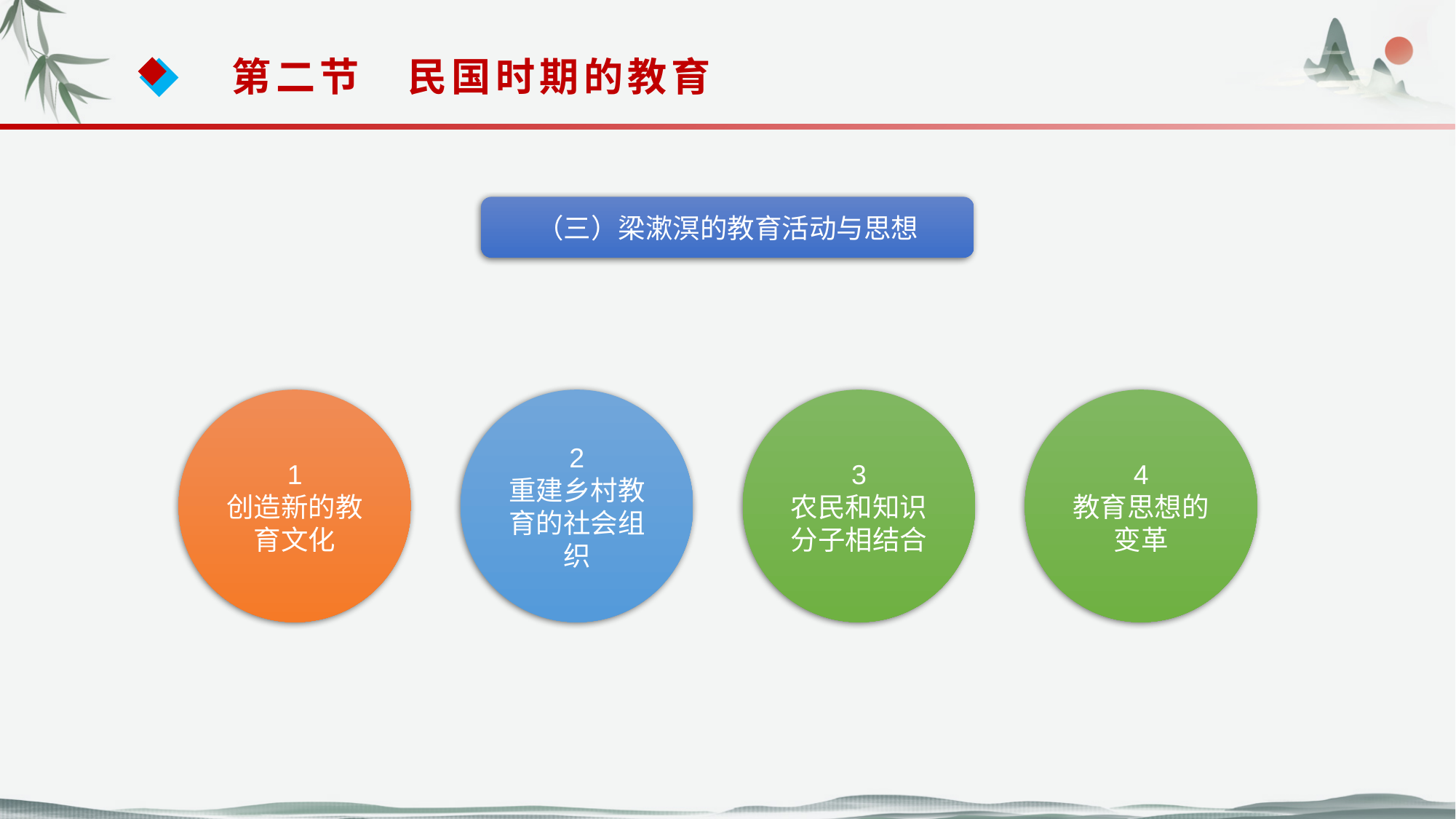

第二节　民国时期的教育

（三）梁漱溟的教育活动与思想
1
创造新的教育文化
2
重建乡村教育的社会组织
3
农民和知识分子相结合
4
教育思想的变革